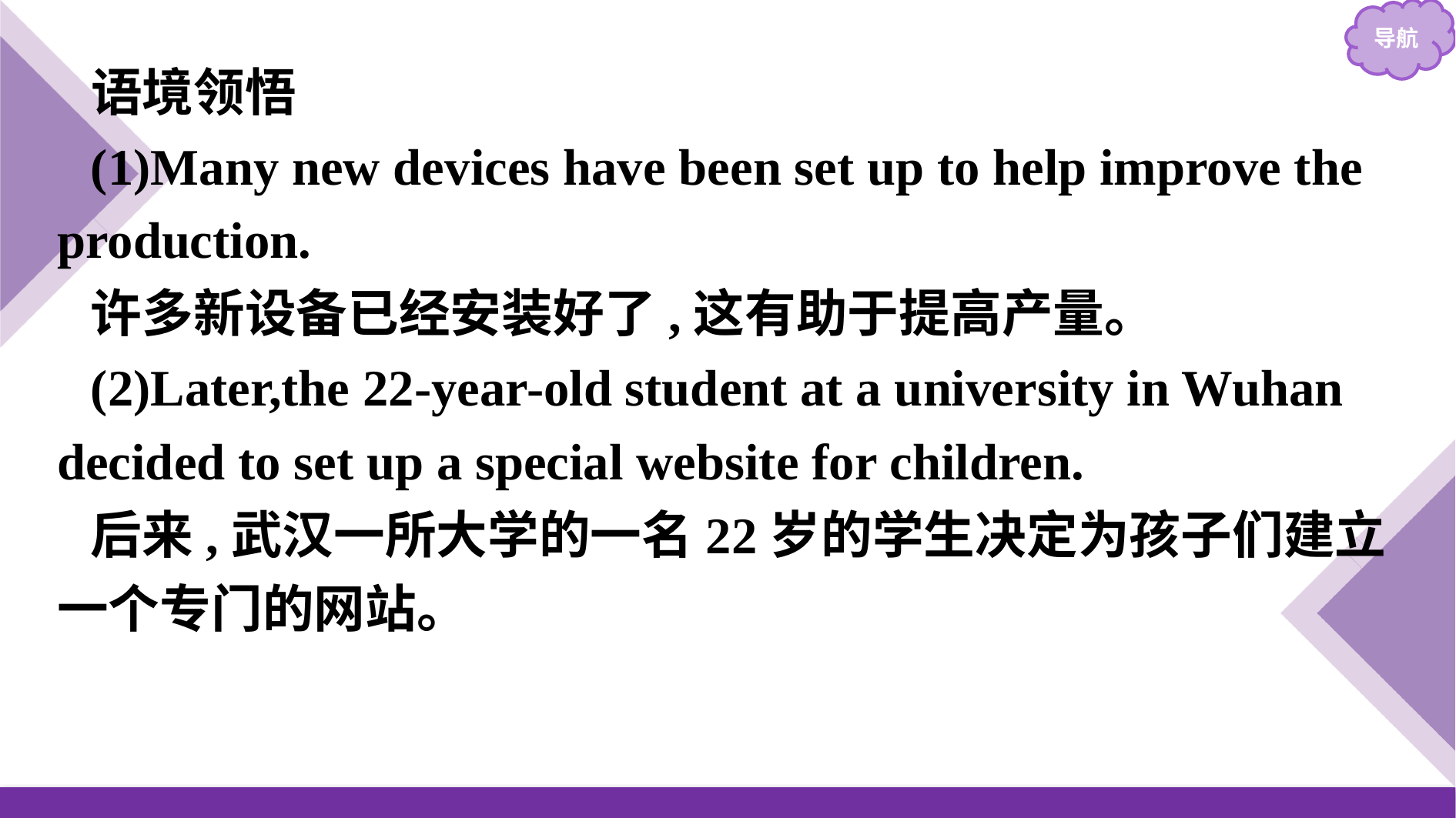

语境领悟
(1)Many new devices have been set up to help improve the production.
许多新设备已经安装好了,这有助于提高产量。
(2)Later,the 22-year-old student at a university in Wuhan decided to set up a special website for children.
后来,武汉一所大学的一名22岁的学生决定为孩子们建立一个专门的网站。